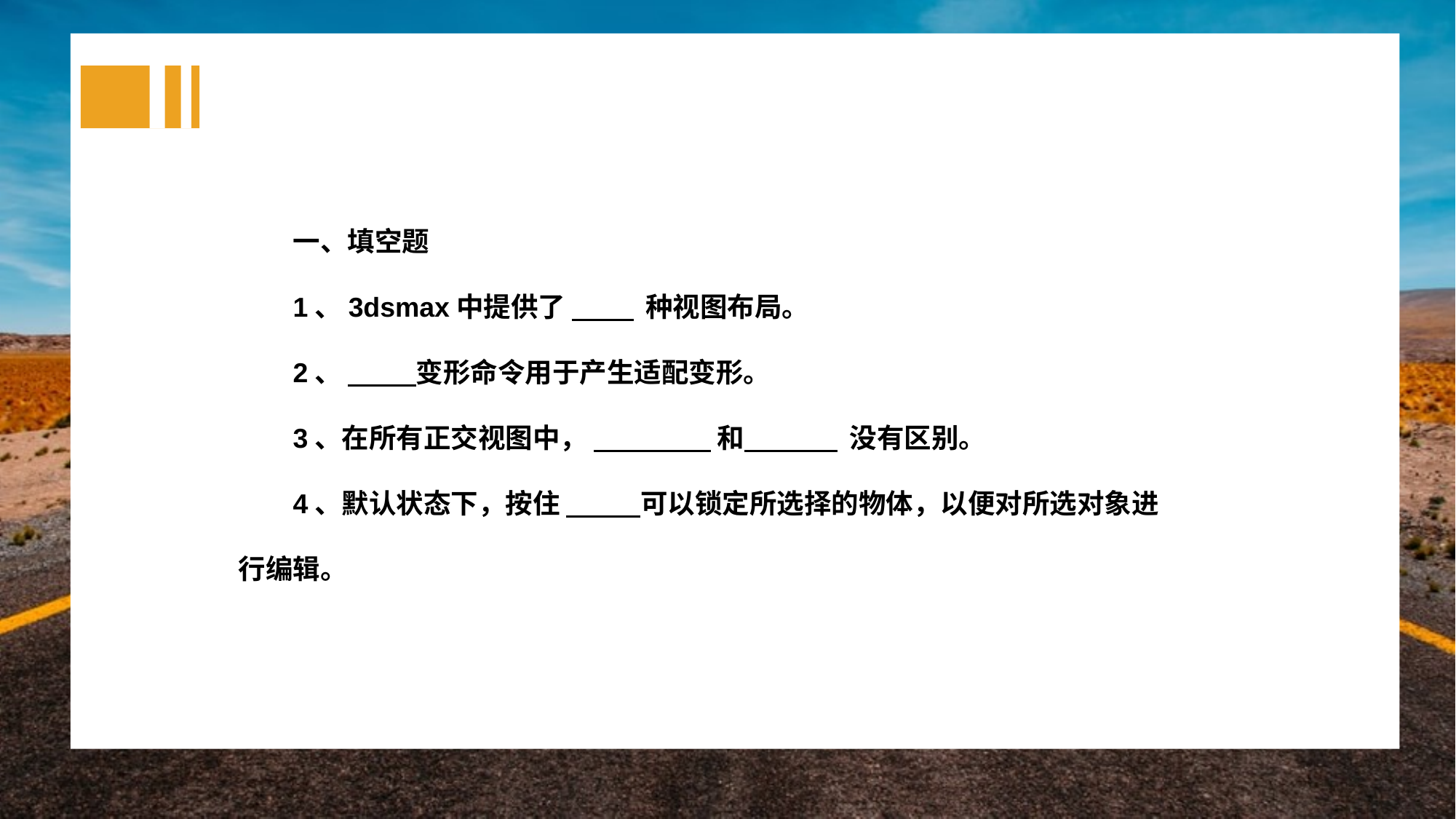

一、填空题
1、3dsmax中提供了             种视图布局。
2、            变形命令用于产生适配变形。
3、在所有正交视图中，                     和                 没有区别。
4、默认状态下，按住             可以锁定所选择的物体，以便对所选对象进行编辑。